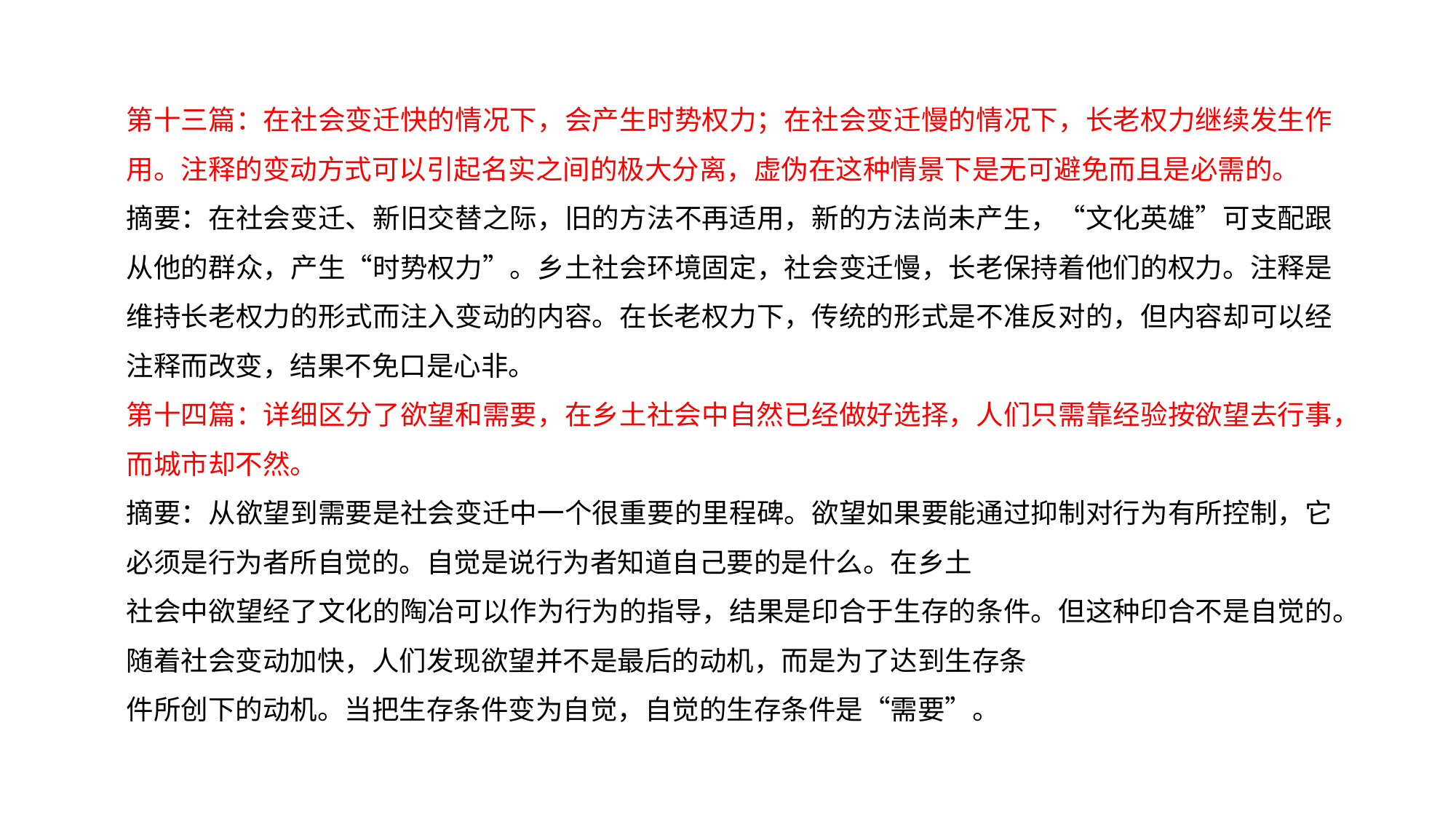

第十三篇：在社会变迁快的情况下，会产生时势权力；在社会变迁慢的情况下，长老权力继续发生作用。注释的变动方式可以引起名实之间的极大分离，虚伪在这种情景下是无可避免而且是必需的。
摘要：在社会变迁、新旧交替之际，旧的方法不再适用，新的方法尚未产生，“文化英雄”可支配跟从他的群众，产生“时势权力”。乡土社会环境固定，社会变迁慢，长老保持着他们的权力。注释是维持长老权力的形式而注入变动的内容。在长老权力下，传统的形式是不准反对的，但内容却可以经注释而改变，结果不免口是心非。
第十四篇：详细区分了欲望和需要，在乡土社会中自然已经做好选择，人们只需靠经验按欲望去行事，而城市却不然。
摘要：从欲望到需要是社会变迁中一个很重要的里程碑。欲望如果要能通过抑制对行为有所控制，它必须是行为者所自觉的。自觉是说行为者知道自己要的是什么。在乡土
社会中欲望经了文化的陶冶可以作为行为的指导，结果是印合于生存的条件。但这种印合不是自觉的。随着社会变动加快，人们发现欲望并不是最后的动机，而是为了达到生存条
件所创下的动机。当把生存条件变为自觉，自觉的生存条件是“需要”。